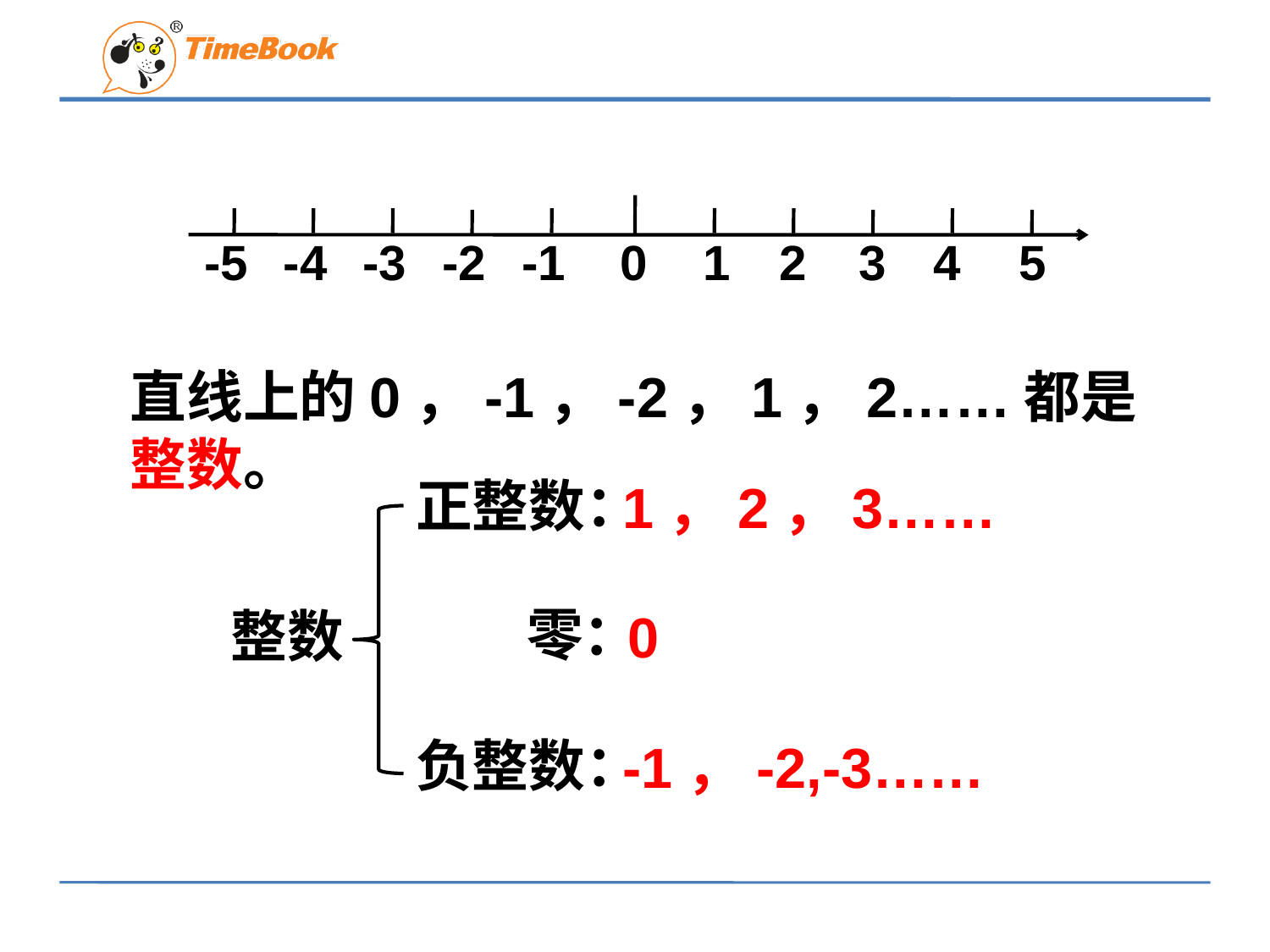

-5
-4
-2
-1
1
2
4
5
-3
0
3
直线上的0，-1，-2，1，2……都是整数。
正整数：
1，2，3……

整数
零：
0
负整数：
-1，-2,-3……